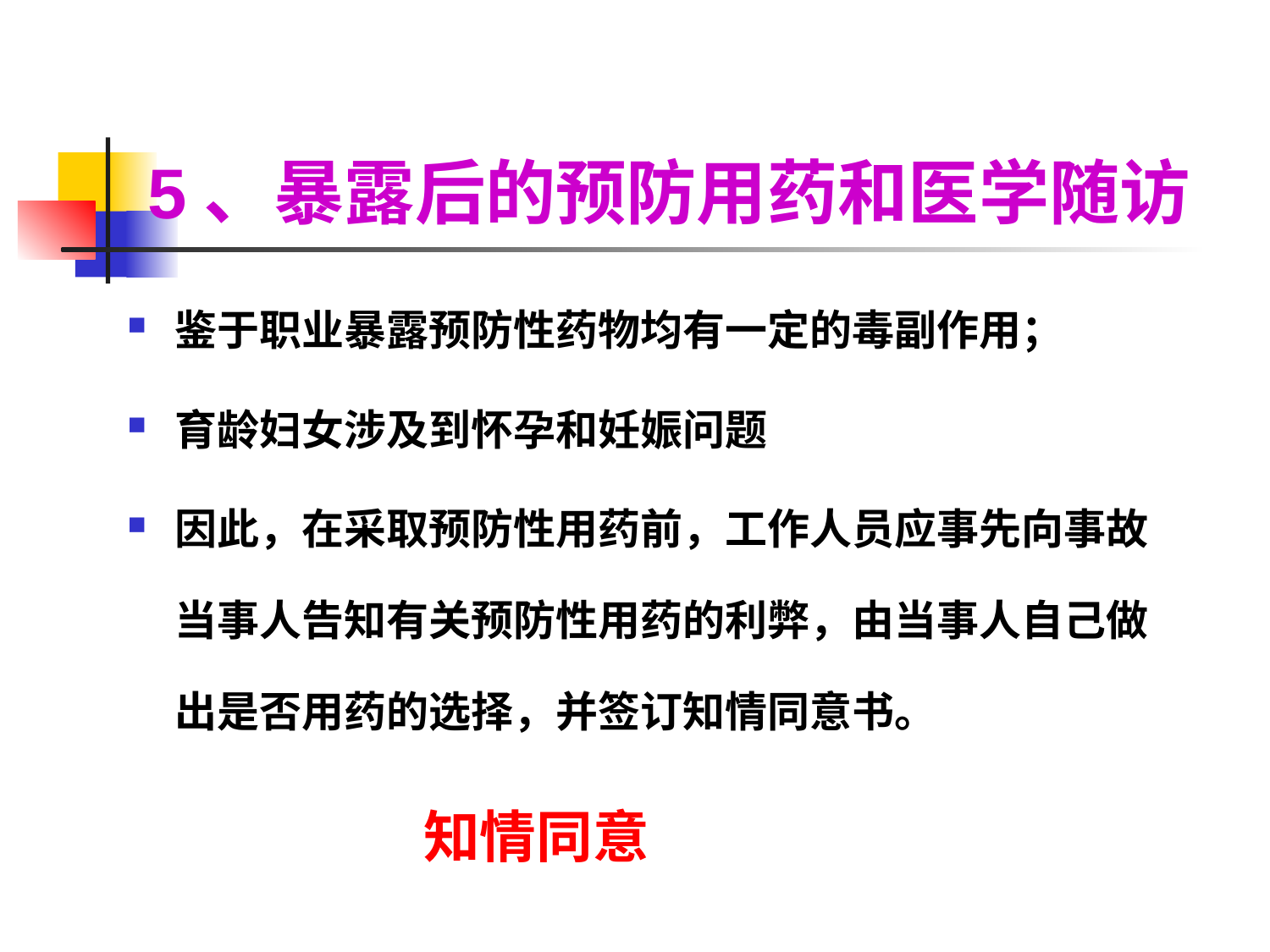

5、暴露后的预防用药和医学随访
鉴于职业暴露预防性药物均有一定的毒副作用；
育龄妇女涉及到怀孕和妊娠问题
因此，在采取预防性用药前，工作人员应事先向事故当事人告知有关预防性用药的利弊，由当事人自己做出是否用药的选择，并签订知情同意书。
                              知情同意